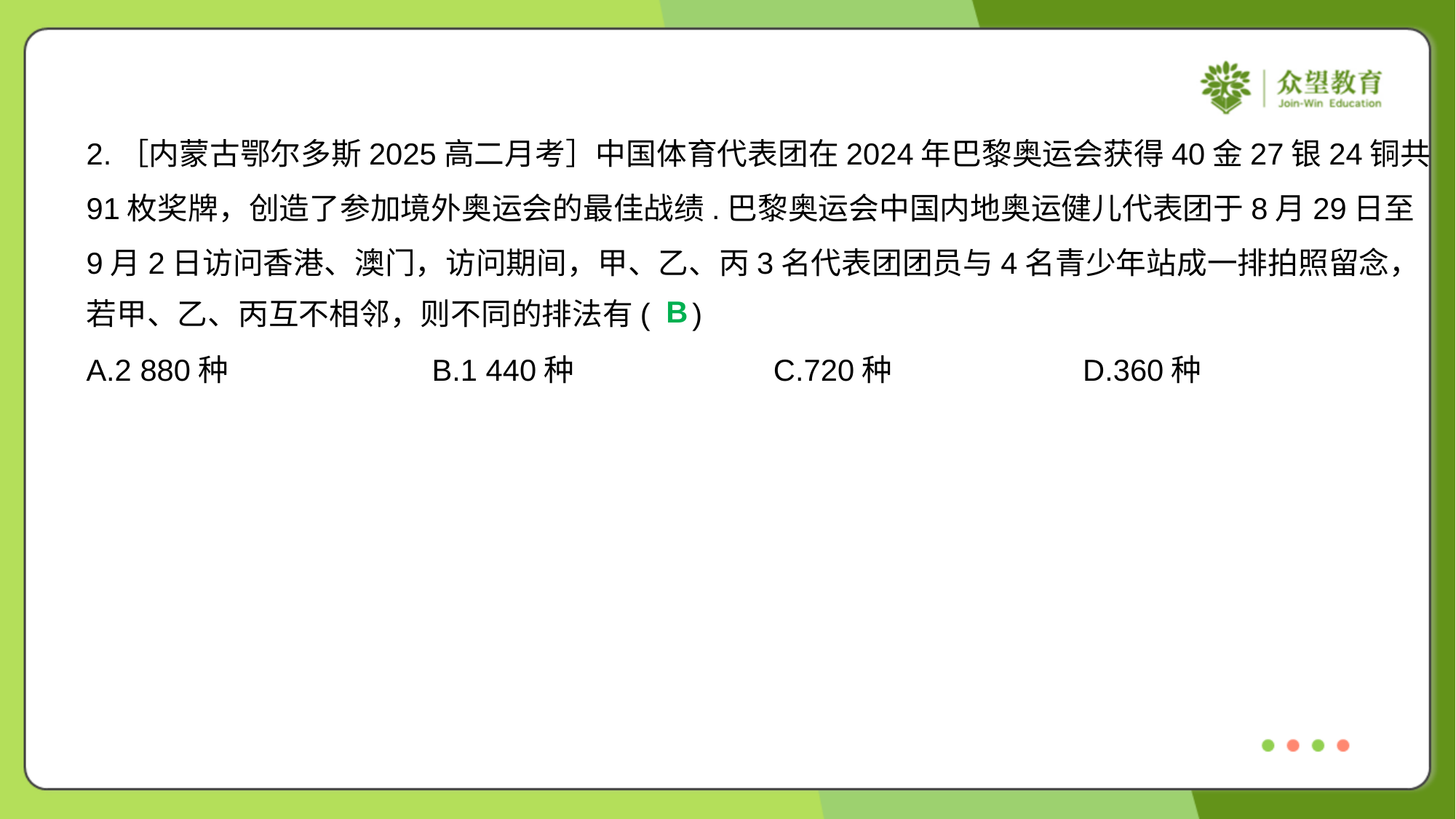

2.［内蒙古鄂尔多斯2025高二月考］中国体育代表团在2024年巴黎奥运会获得40金27银24铜共
91枚奖牌，创造了参加境外奥运会的最佳战绩.巴黎奥运会中国内地奥运健儿代表团于8月29日至
9月2日访问香港、澳门，访问期间，甲、乙、丙3名代表团团员与4名青少年站成一排拍照留念，
若甲、乙、丙互不相邻，则不同的排法有(     )
B
A.2 880种	B.1 440种	C.720种	D.360种